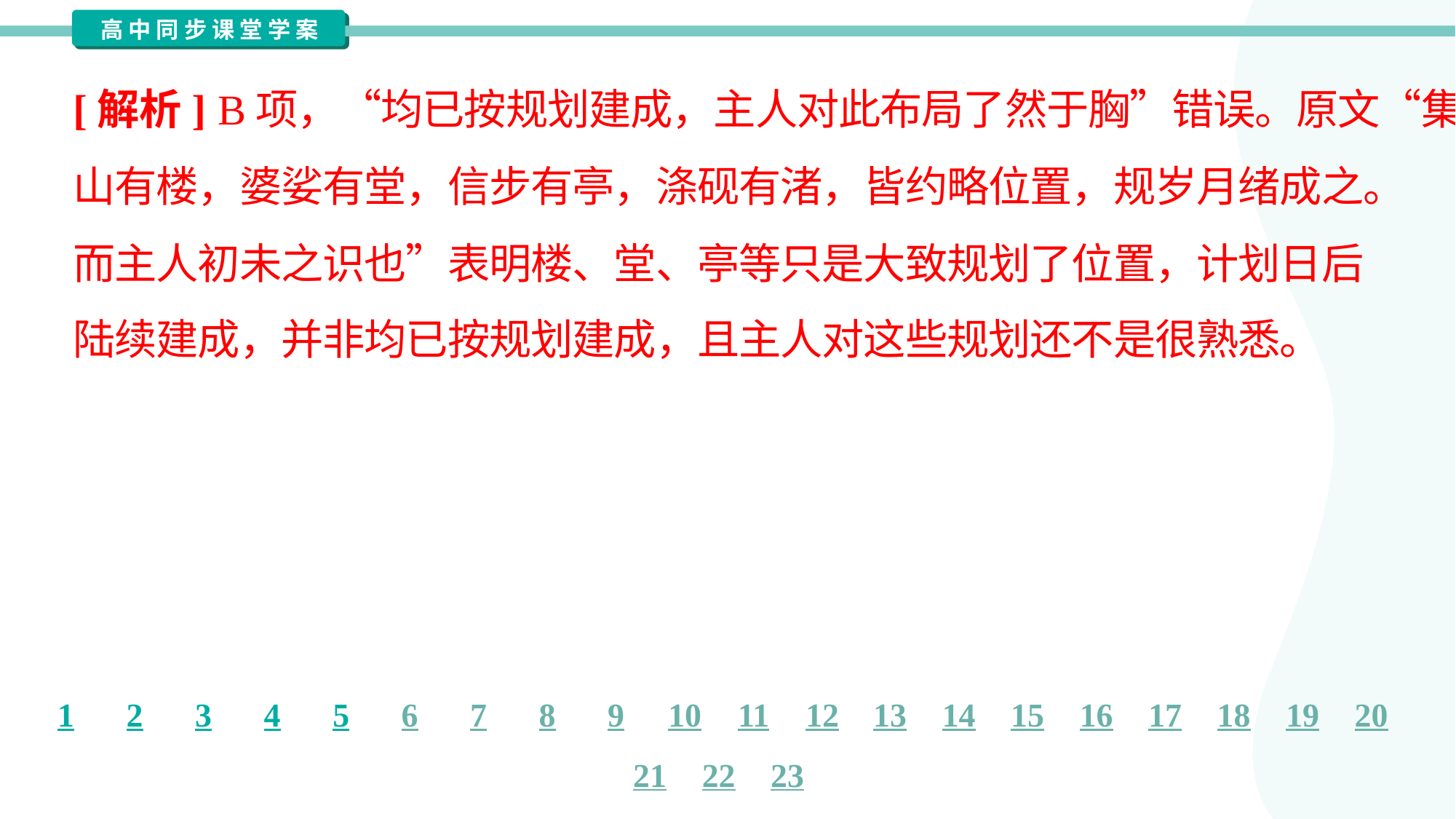

[解析] B项，“均已按规划建成，主人对此布局了然于胸”错误。原文“集
山有楼，婆娑有堂，信步有亭，涤砚有渚，皆约略位置，规岁月绪成之。
而主人初未之识也”表明楼、堂、亭等只是大致规划了位置，计划日后
陆续建成，并非均已按规划建成，且主人对这些规划还不是很熟悉。